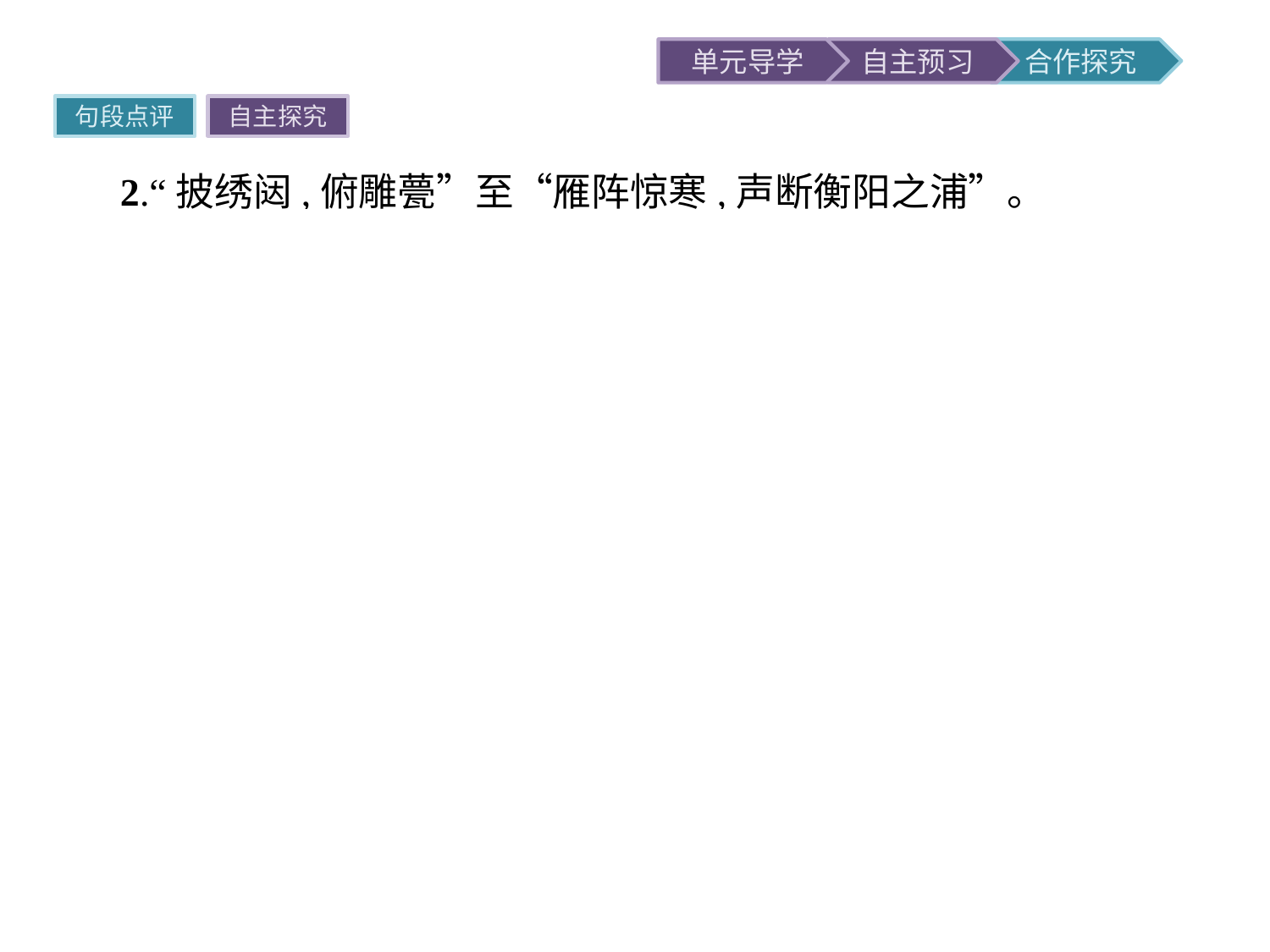

句段点评
自主探究
2.“披绣闼,俯雕甍”至“雁阵惊寒,声断衡阳之浦”。
点评这一段,近距离地开始了穷微尽妙、绘声绘色的描写,将滕王阁及周围景色推上了美的极致。文章写门美,写屋宇美,写山原美,写川泽美,写遍地富庶,写大船迷江,写渔舟唱晚,写雁阵惊寒,这是一幅幅令人流连忘返的江南富庶图,这是一幅幅美不胜收的自然风景画。特别是“落霞与孤鹜齐飞,秋水共长天一色”这样的千古绝句,更是达到了神韵隽永、出神入化的地步,既有诗的韵味,又有画的情调。读它时展示给人们的是一幅无限优美、灵秀、旷远、使人遐思、令人陶醉、让人心旷神怡的充满诗意的大自然的风景画,想这幅画时萦绕在脑际的是一首优美绝伦、妙趣天成的好诗,真是诗中有画,画中有诗,诗与画的完美结合,神与形的完美组合,给人以永恒的欣赏,无穷的回味。